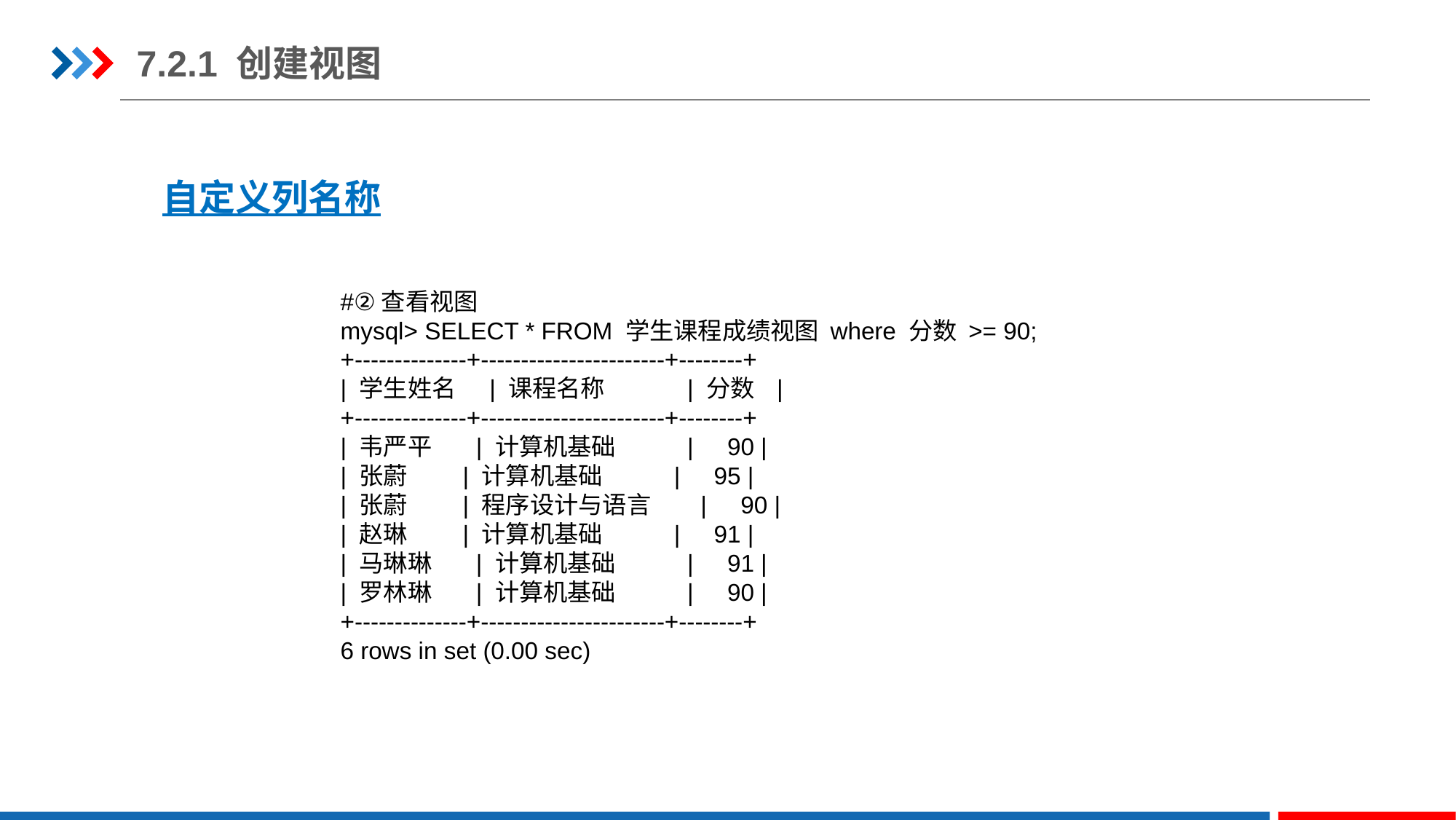

7.2.1 创建视图
自定义列名称
#②查看视图
mysql> SELECT * FROM 学生课程成绩视图 where 分数 >= 90;
+--------------+-----------------------+--------+
| 学生姓名     | 课程名称              | 分数   |
+--------------+-----------------------+--------+
| 韦严平       | 计算机基础            |     90 |
| 张蔚         | 计算机基础            |     95 |
| 张蔚         | 程序设计与语言        |     90 |
| 赵琳         | 计算机基础            |     91 |
| 马琳琳       | 计算机基础            |     91 |
| 罗林琳       | 计算机基础            |     90 |
+--------------+-----------------------+--------+
6 rows in set (0.00 sec)